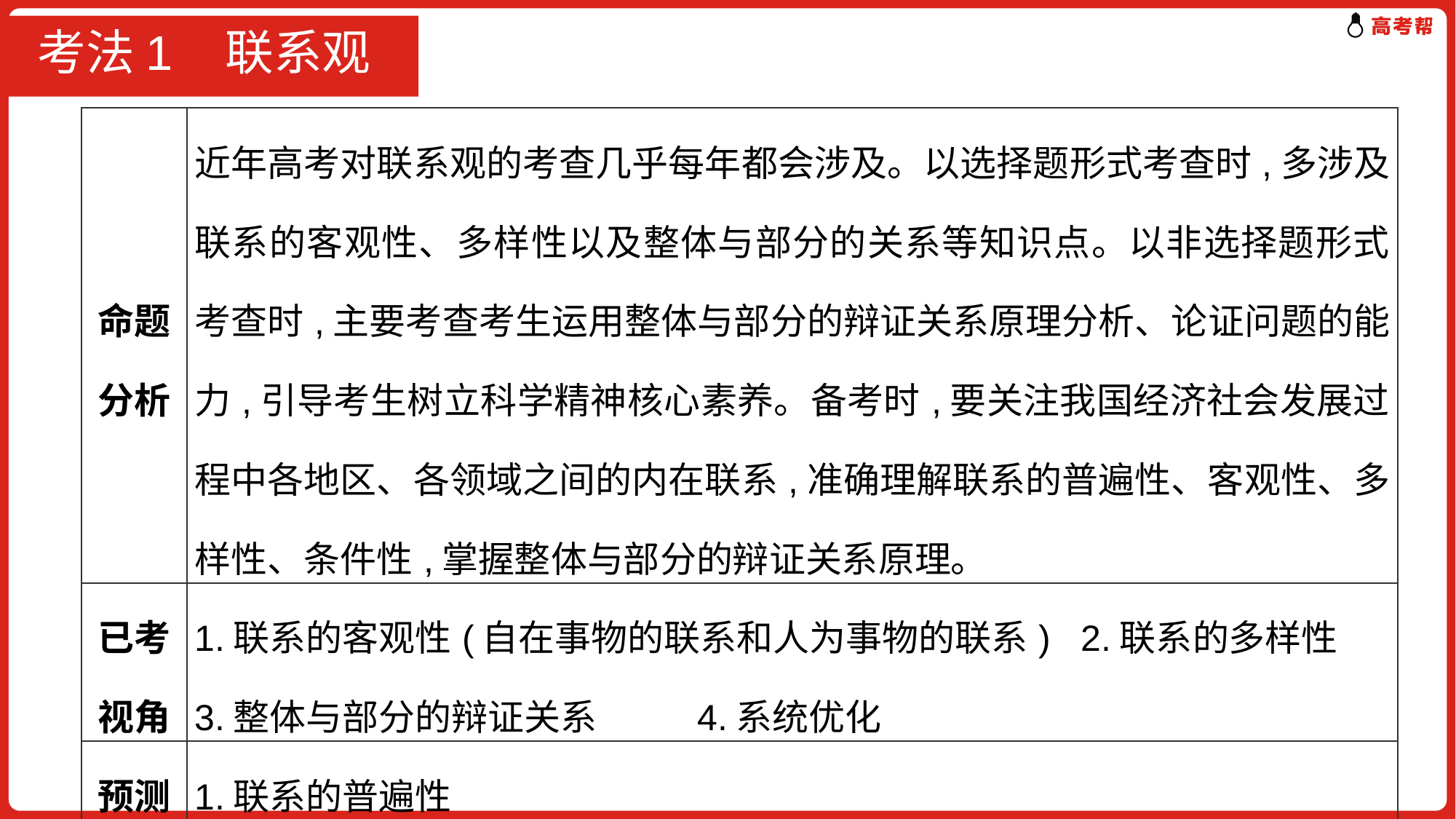

# 考法1   联系观
| 命题分析 | 近年高考对联系观的考查几乎每年都会涉及。以选择题形式考查时,多涉及联系的客观性、多样性以及整体与部分的关系等知识点。以非选择题形式考查时,主要考查考生运用整体与部分的辩证关系原理分析、论证问题的能力,引导考生树立科学精神核心素养。备考时,要关注我国经济社会发展过程中各地区、各领域之间的内在联系,准确理解联系的普遍性、客观性、多样性、条件性,掌握整体与部分的辩证关系原理。 |
| --- | --- |
| 已考视角 | 1.联系的客观性(自在事物的联系和人为事物的联系) 2.联系的多样性 3.整体与部分的辩证关系 4.系统优化 |
| 预测视角 | 1.联系的普遍性 2.联系的客观性 |